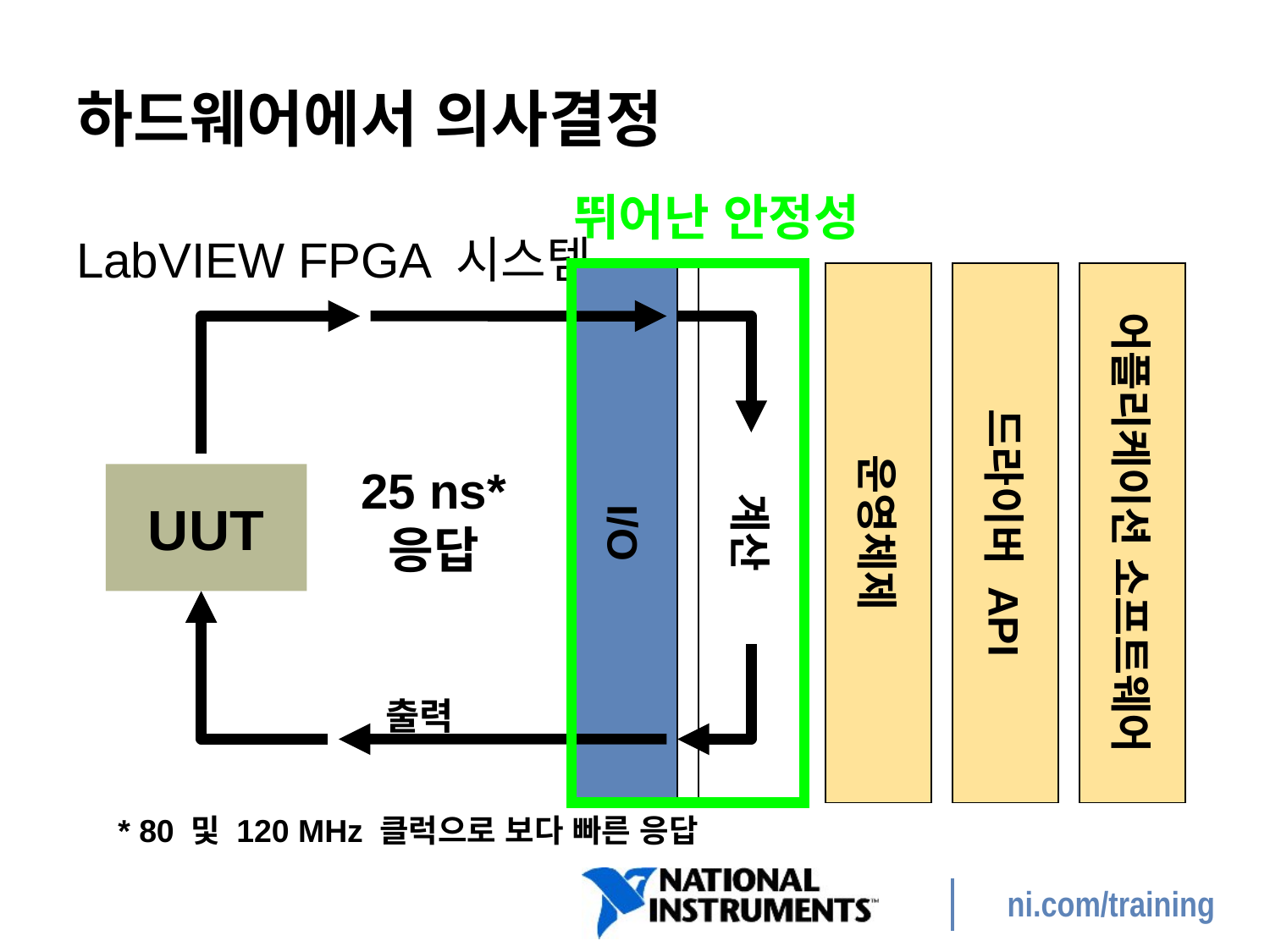

# 하드웨어에서 의사결정
뛰어난 안정성
LabVIEW FPGA 시스템
I/O

계산
운영체제
드라이버 API
어플리케이션 소프트웨어

25 ns*
응답
UUT

출력

* 80 및 120 MHz 클럭으로 보다 빠른 응답